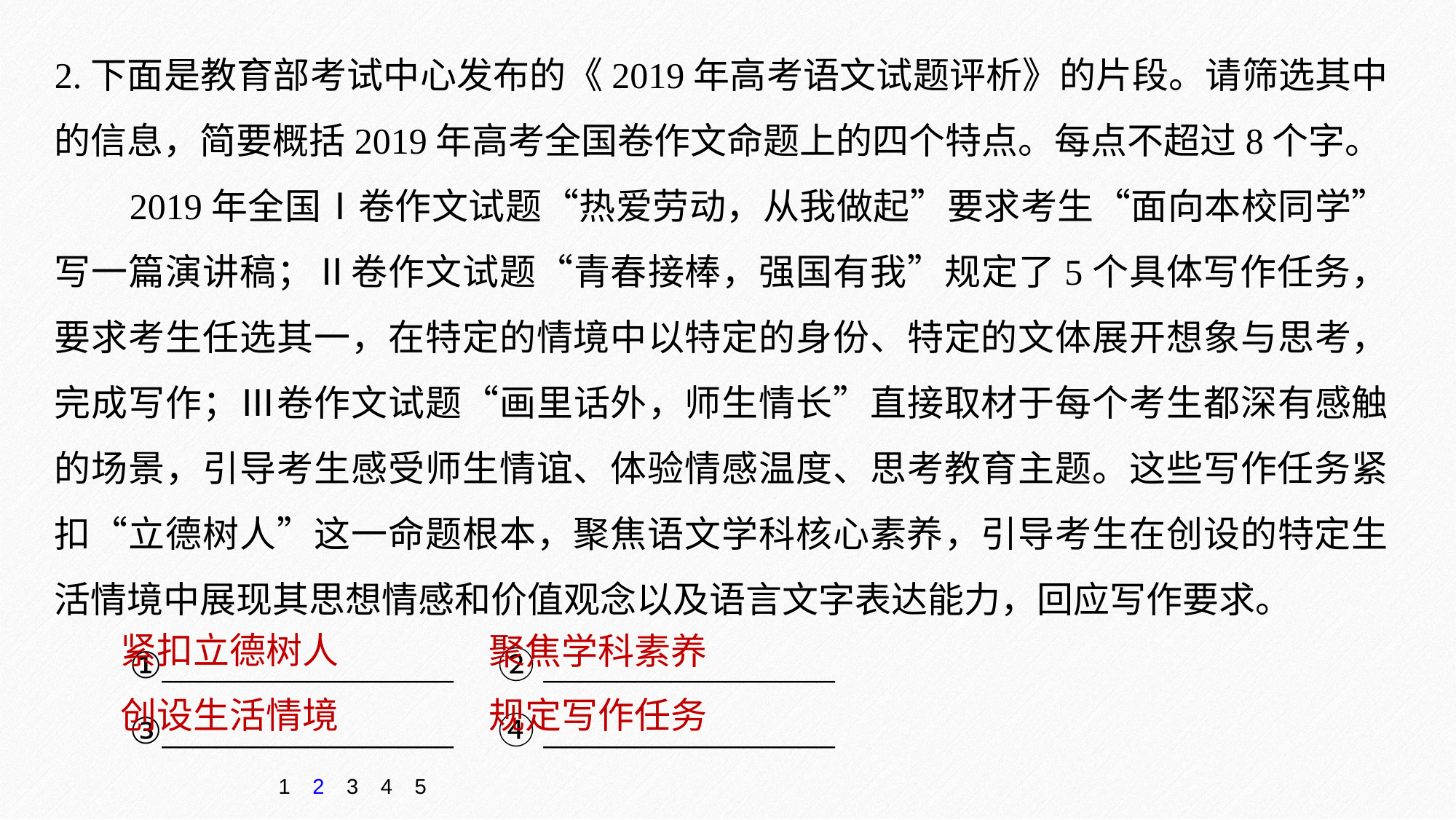

2.下面是教育部考试中心发布的《2019年高考语文试题评析》的片段。请筛选其中的信息，简要概括2019年高考全国卷作文命题上的四个特点。每点不超过8个字。
2019年全国Ⅰ卷作文试题“热爱劳动，从我做起”要求考生“面向本校同学”写一篇演讲稿；Ⅱ卷作文试题“青春接棒，强国有我”规定了5个具体写作任务，要求考生任选其一，在特定的情境中以特定的身份、特定的文体展开想象与思考，完成写作；Ⅲ卷作文试题“画里话外，师生情长”直接取材于每个考生都深有感触的场景，引导考生感受师生情谊、体验情感温度、思考教育主题。这些写作任务紧扣“立德树人”这一命题根本，聚焦语文学科核心素养，引导考生在创设的特定生活情境中展现其思想情感和价值观念以及语言文字表达能力，回应写作要求。
①________________　②________________
③________________　④________________
紧扣立德树人
聚焦学科素养
创设生活情境
规定写作任务
1
2
3
4
5